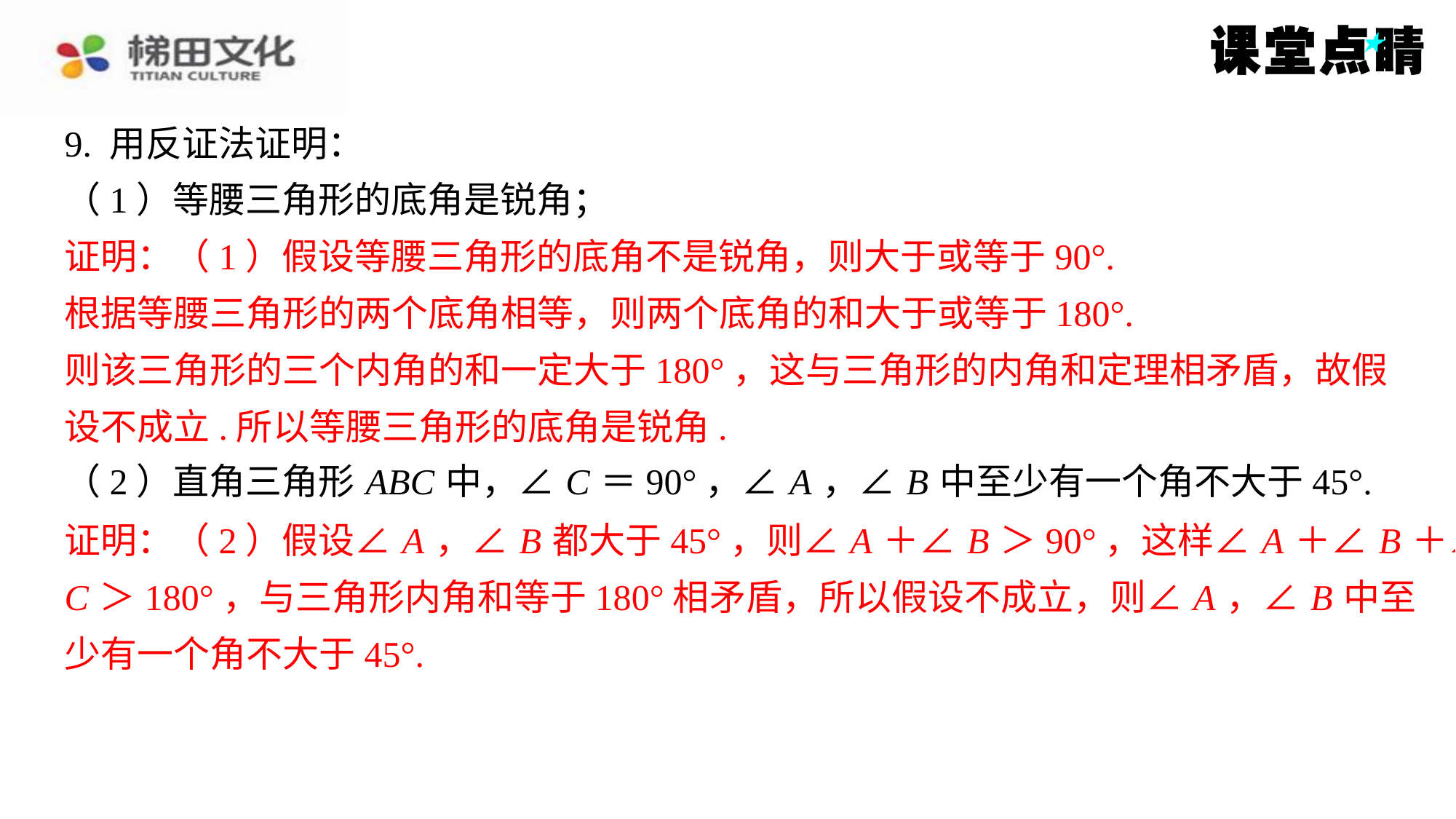

9. 用反证法证明：
（1）等腰三角形的底角是锐角；
证明：（1）假设等腰三角形的底角不是锐角，则大于或等于90°.
根据等腰三角形的两个底角相等，则两个底角的和大于或等于180°.
则该三角形的三个内角的和一定大于180°，这与三角形的内角和定理相矛盾，故假
设不成立.所以等腰三角形的底角是锐角.
（2）直角三角形 ABC 中，∠ C ＝90°，∠ A ，∠ B 中至少有一个角不大于45°.
证明：（2）假设∠ A ，∠ B 都大于45°，则∠ A ＋∠ B ＞90°，这样∠ A ＋∠ B ＋∠
C ＞180°，与三角形内角和等于180°相矛盾，所以假设不成立，则∠ A ，∠ B 中至
少有一个角不大于45°.
证明：（1）假设等腰三角形的底角不是锐角，则大于或等于90°.
根据等腰三角形的两个底角相等，则两个底角的和大于或等于180°.
则该三角形的三个内角的和一定大于180°，这与三角形的内角和定理相矛盾，故假
设不成立.所以等腰三角形的底角是锐角.
证明：（2）假设∠ A ，∠ B 都大于45°，则∠ A ＋∠ B ＞90°，这样∠ A ＋∠ B ＋∠
C ＞180°，与三角形内角和等于180°相矛盾，所以假设不成立，则∠ A ，∠ B 中至
少有一个角不大于45°.